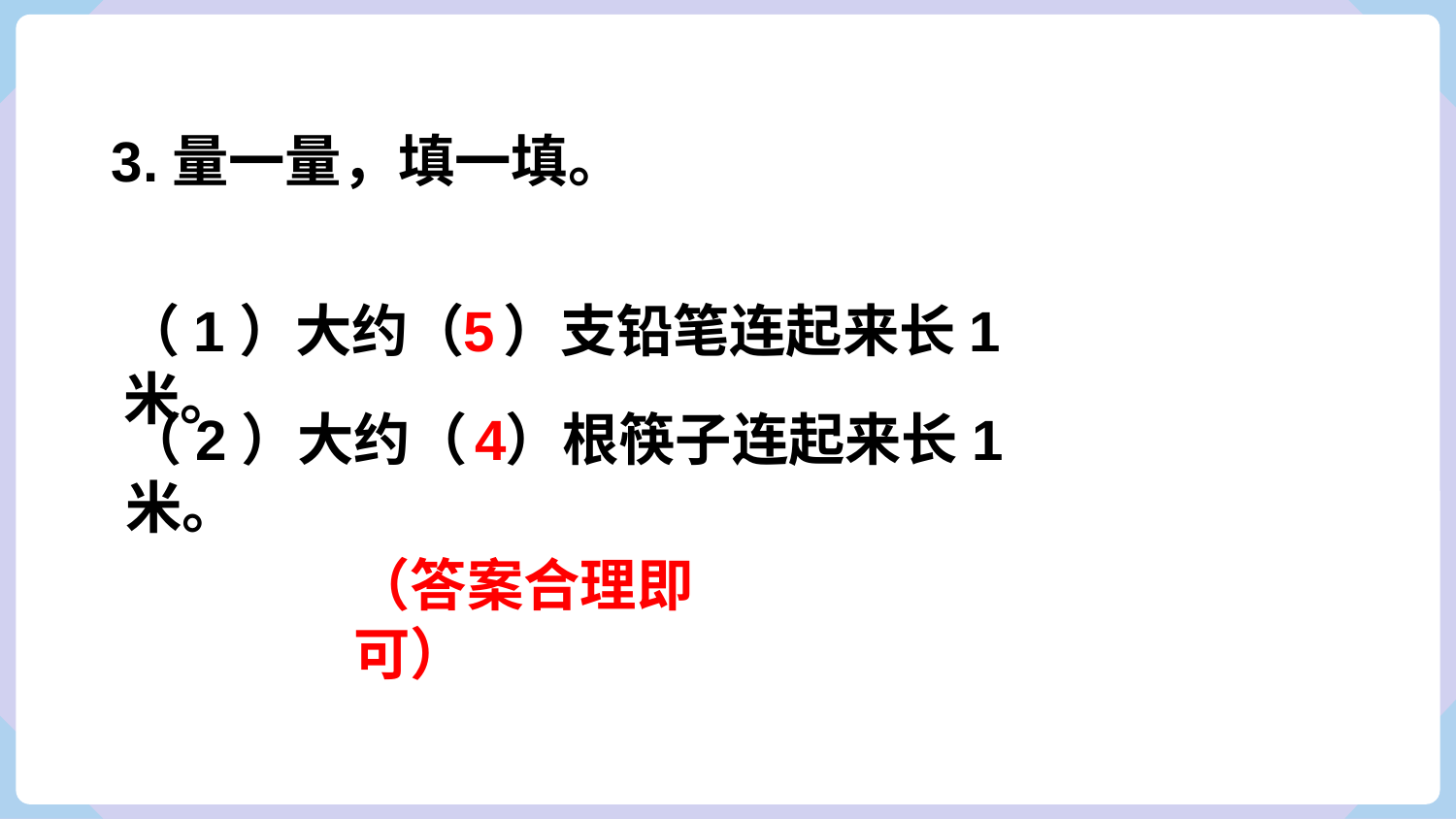

3.量一量，填一填。
5
（1）大约（   ）支铅笔连起来长1米。
4
（2）大约（   ）根筷子连起来长1米。
（答案合理即可）